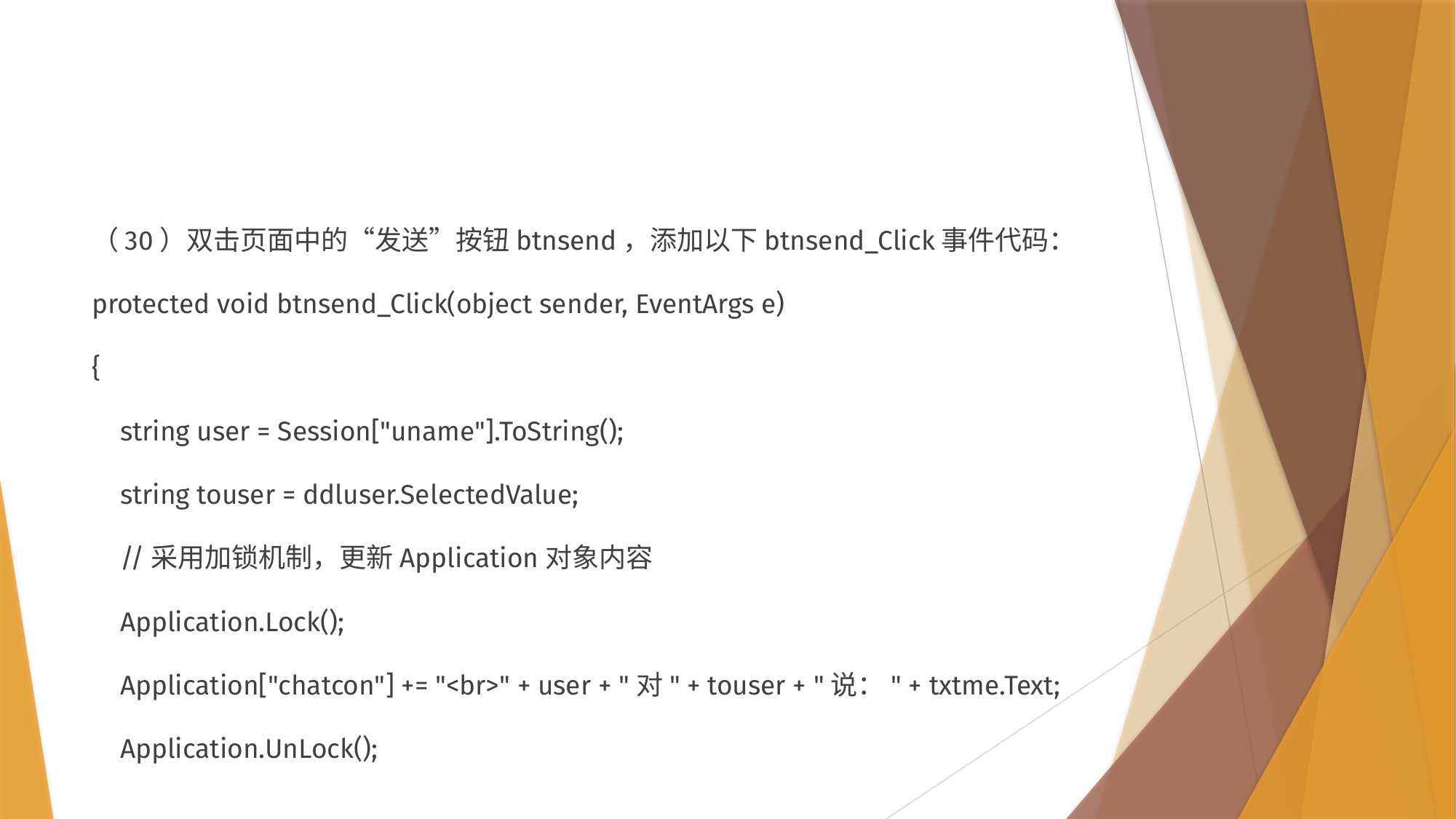

#
（30）双击页面中的“发送”按钮btnsend，添加以下btnsend_Click事件代码：
protected void btnsend_Click(object sender, EventArgs e)
{
    string user = Session["uname"].ToString();
    string touser = ddluser.SelectedValue;
    //采用加锁机制，更新Application对象内容
    Application.Lock();
    Application["chatcon"] += "<br>" + user + "对" + touser + "说：" + txtme.Text;
    Application.UnLock();